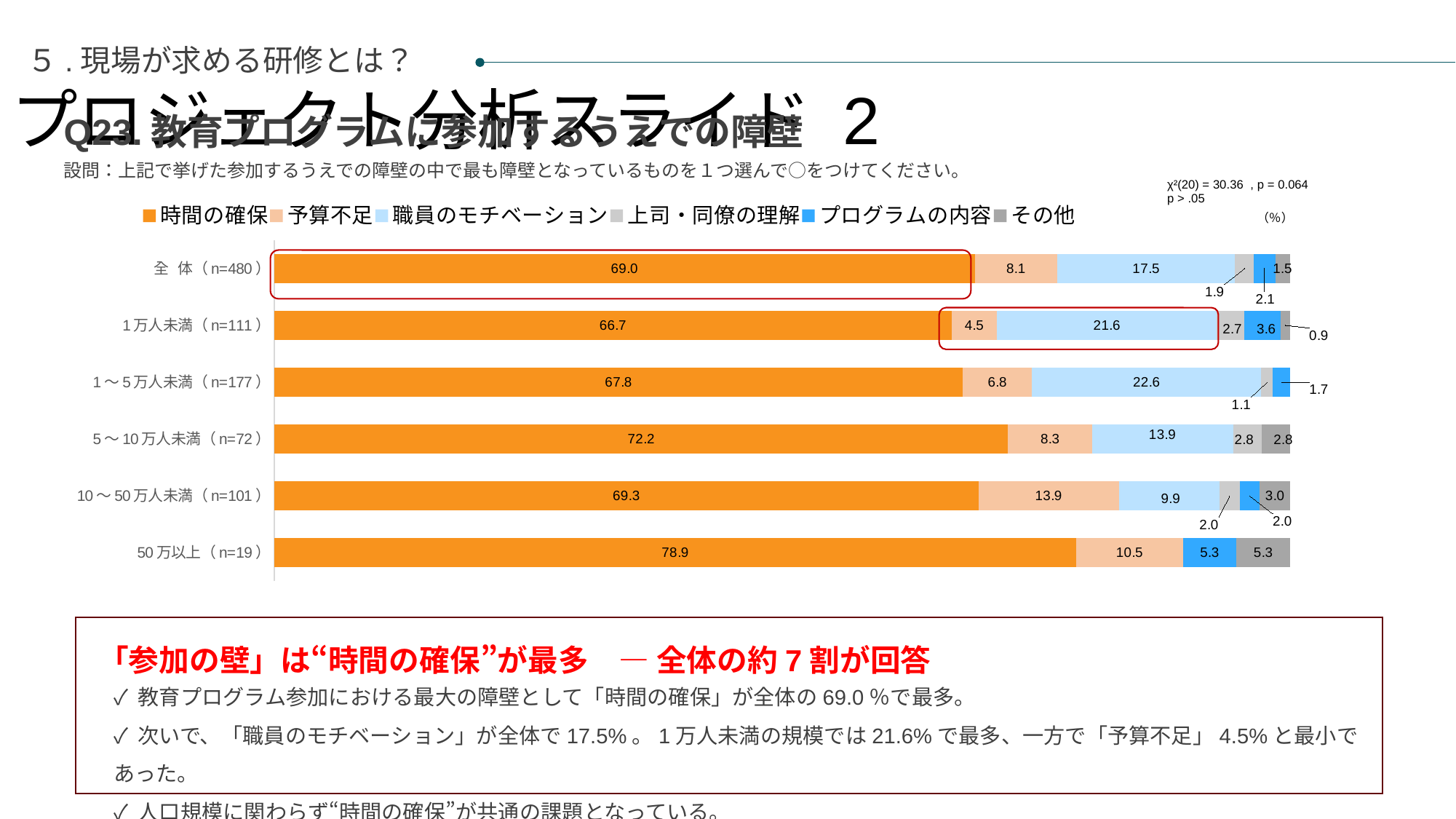

プロジェクト分析スライド 2
５.現場が求める研修とは？
Q23.教育プログラムに参加するうえでの障壁
設問：上記で挙げた参加するうえでの障壁の中で最も障壁となっているものを１つ選んで○をつけてください。
χ²(20) = 30.36  , p = 0.064
p > .05

### Chart

| Category | 時間の確保 | 予算不足 | 職員のモチベーション | 上司・同僚の理解 | プログラムの内容 | その他 |
|---|---|---|---|---|---|---|
|   全  体（n=480） | 68.95833333333333 | 8.125 | 17.5 | 1.875 | 2.083333333333333 | 1.4583333333333333 |
| 1万人未満（n=111） | 66.66666666666666 | 4.504504504504505 | 21.62162162162162 | 2.7027027027027026 | 3.6036036036036037 | 0.9009009009009009 |
| 1～5万人未満（n=177） | 67.79661016949152 | 6.779661016949152 | 22.598870056497177 | 1.1299435028248588 | 1.694915254237288 | 0.0 |
| 5～10万人未満（n=72） | 72.22222222222221 | 8.333333333333332 | 13.88888888888889 | 2.7777777777777777 | 0.0 | 2.7777777777777777 |
| 10～50万人未満（n=101） | 69.3069306930693 | 13.861386138613863 | 9.900990099009901 | 1.9801980198019802 | 1.9801980198019802 | 2.9702970297029703 |
| 50万以上（n=19） | 78.94736842105263 | 10.526315789473683 | 0.0 | 0.0 | 5.263157894736842 | 5.263157894736842 |
（％）

「参加の壁」は“時間の確保”が最多　― 全体の約7割が回答
✓ 教育プログラム参加における最大の障壁として「時間の確保」が全体の69.0％で最多。
✓ 次いで、「職員のモチベーション」が全体で17.5%。1万人未満の規模では21.6%で最多、一方で「予算不足」4.5%と最小であった。
✓ 人口規模に関わらず“時間の確保”が共通の課題となっている。